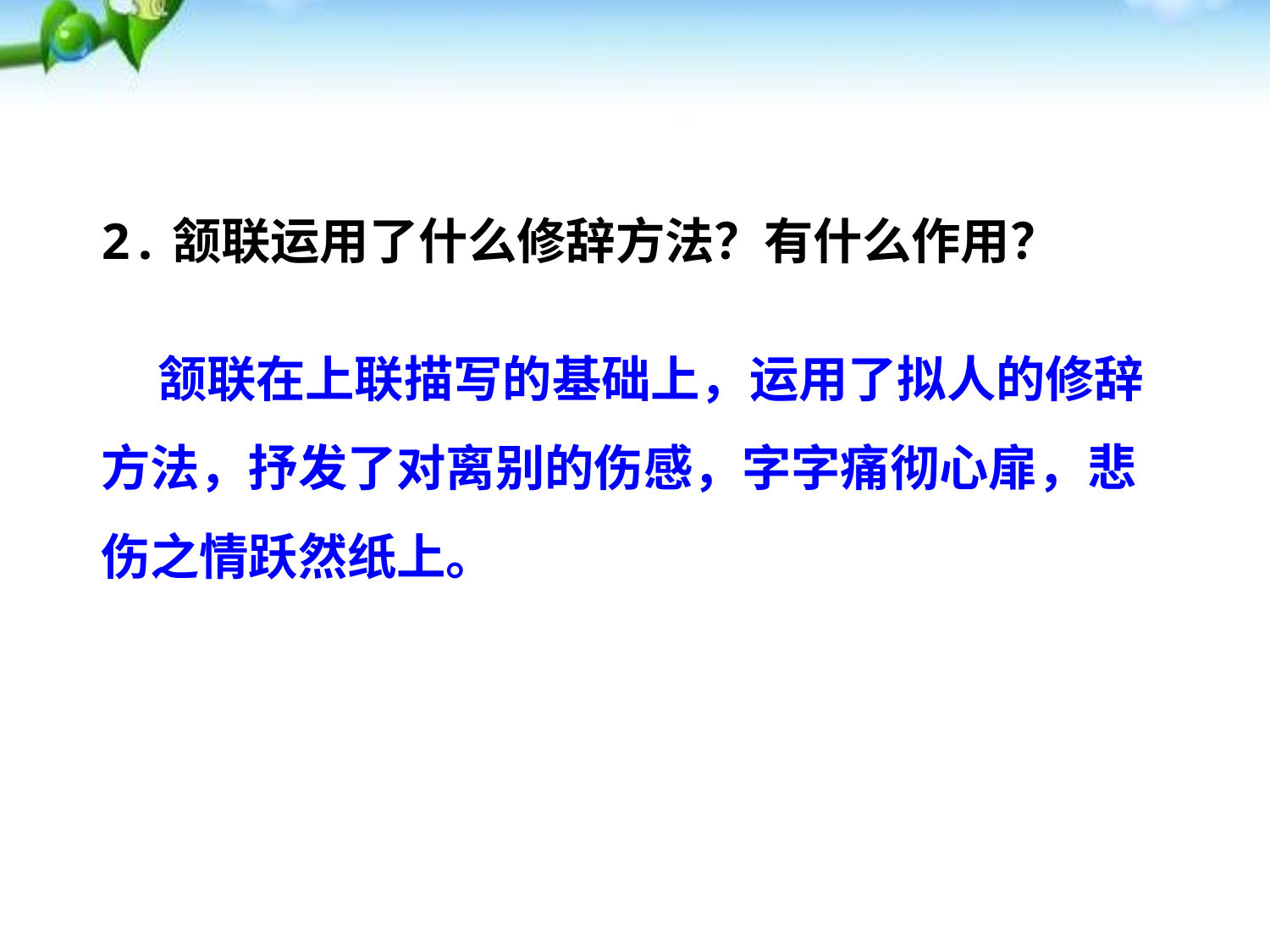

2.颔联运用了什么修辞方法？有什么作用？
    颔联在上联描写的基础上，运用了拟人的修辞方法，抒发了对离别的伤感，字字痛彻心扉，悲伤之情跃然纸上。